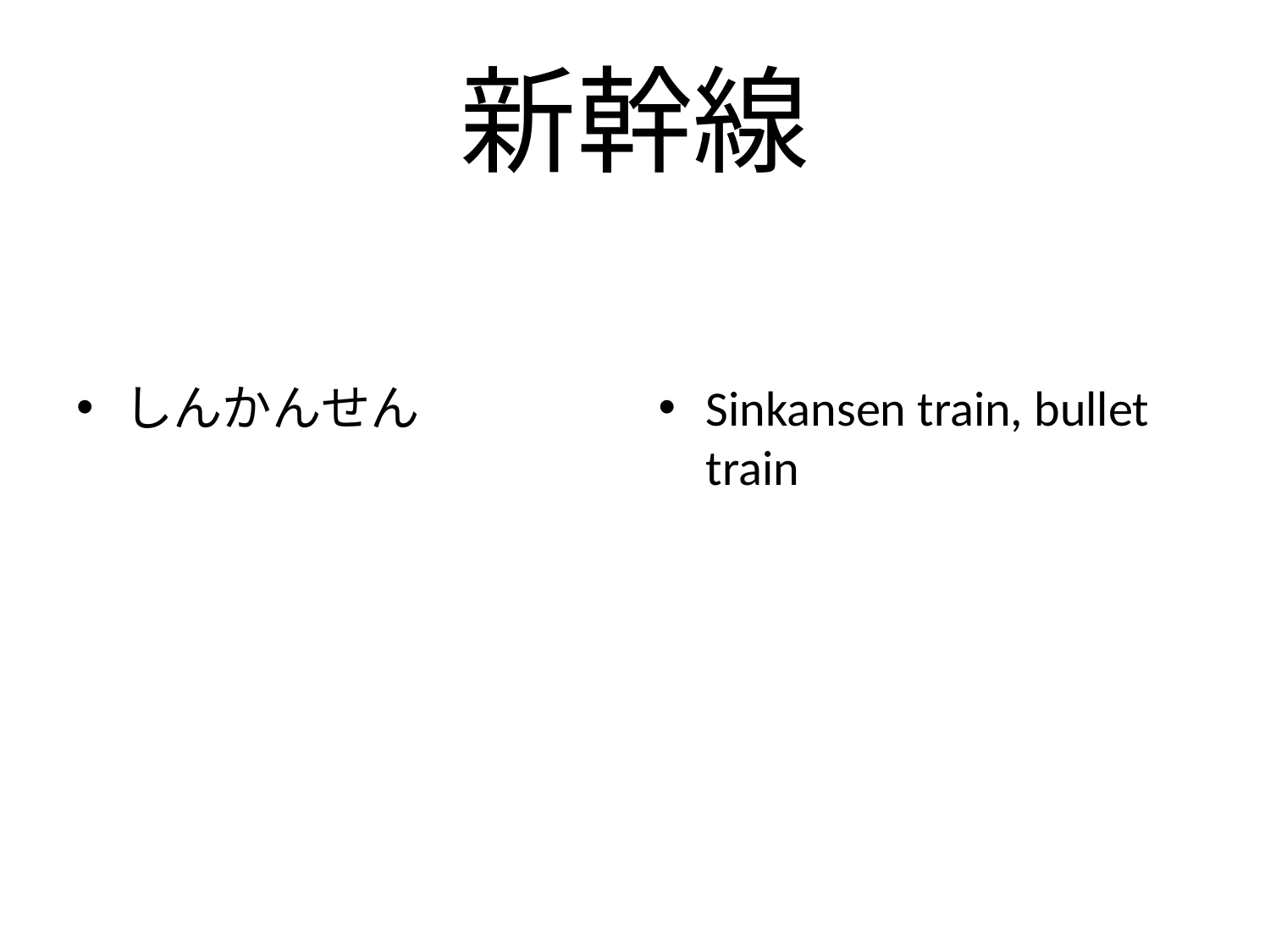

# 新幹線
しんかんせん
Sinkansen train, bullet train